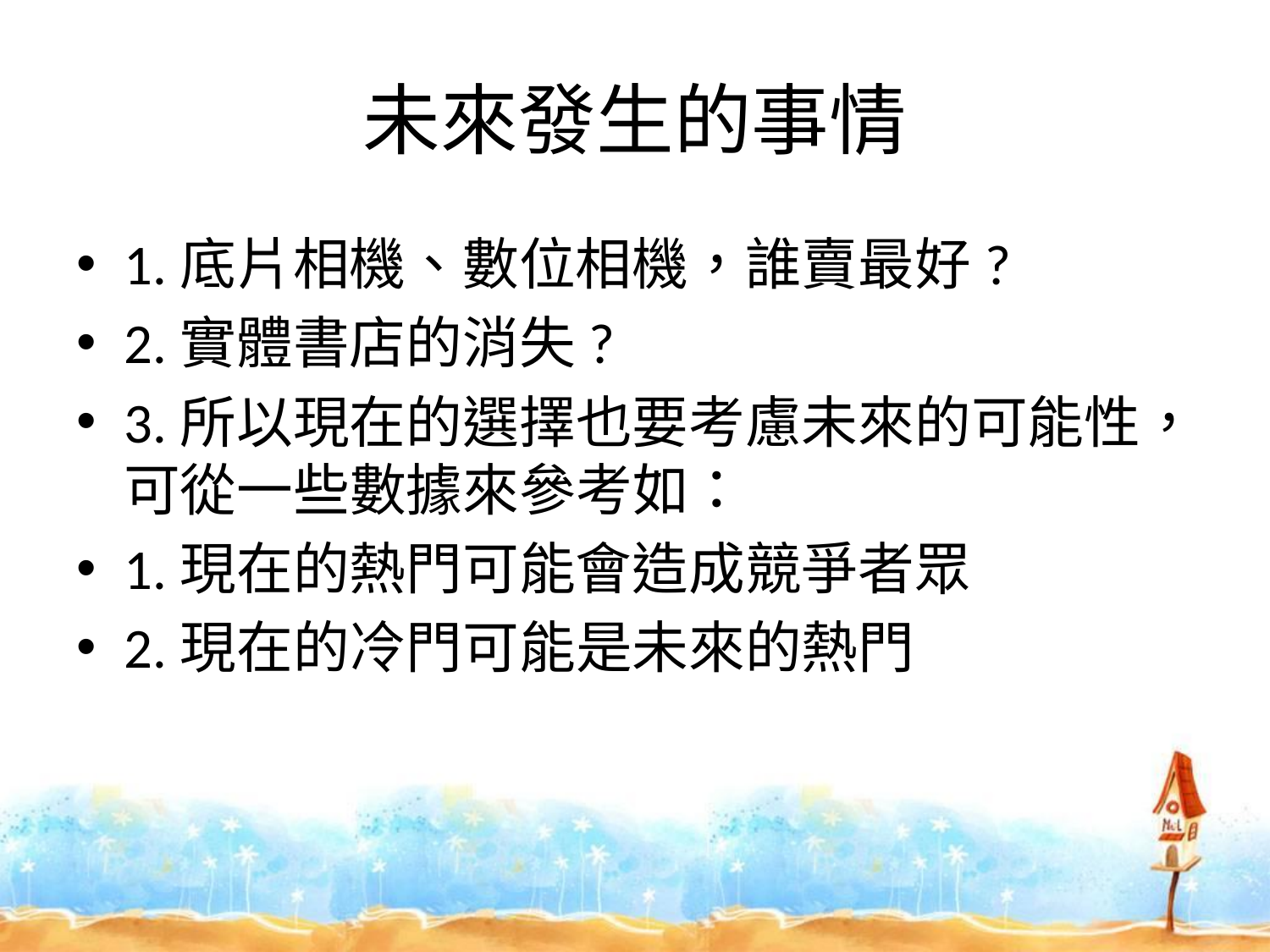

# 未來發生的事情
1.底片相機、數位相機，誰賣最好?
2.實體書店的消失?
3.所以現在的選擇也要考慮未來的可能性，可從一些數據來參考如：
1.現在的熱門可能會造成競爭者眾
2.現在的冷門可能是未來的熱門